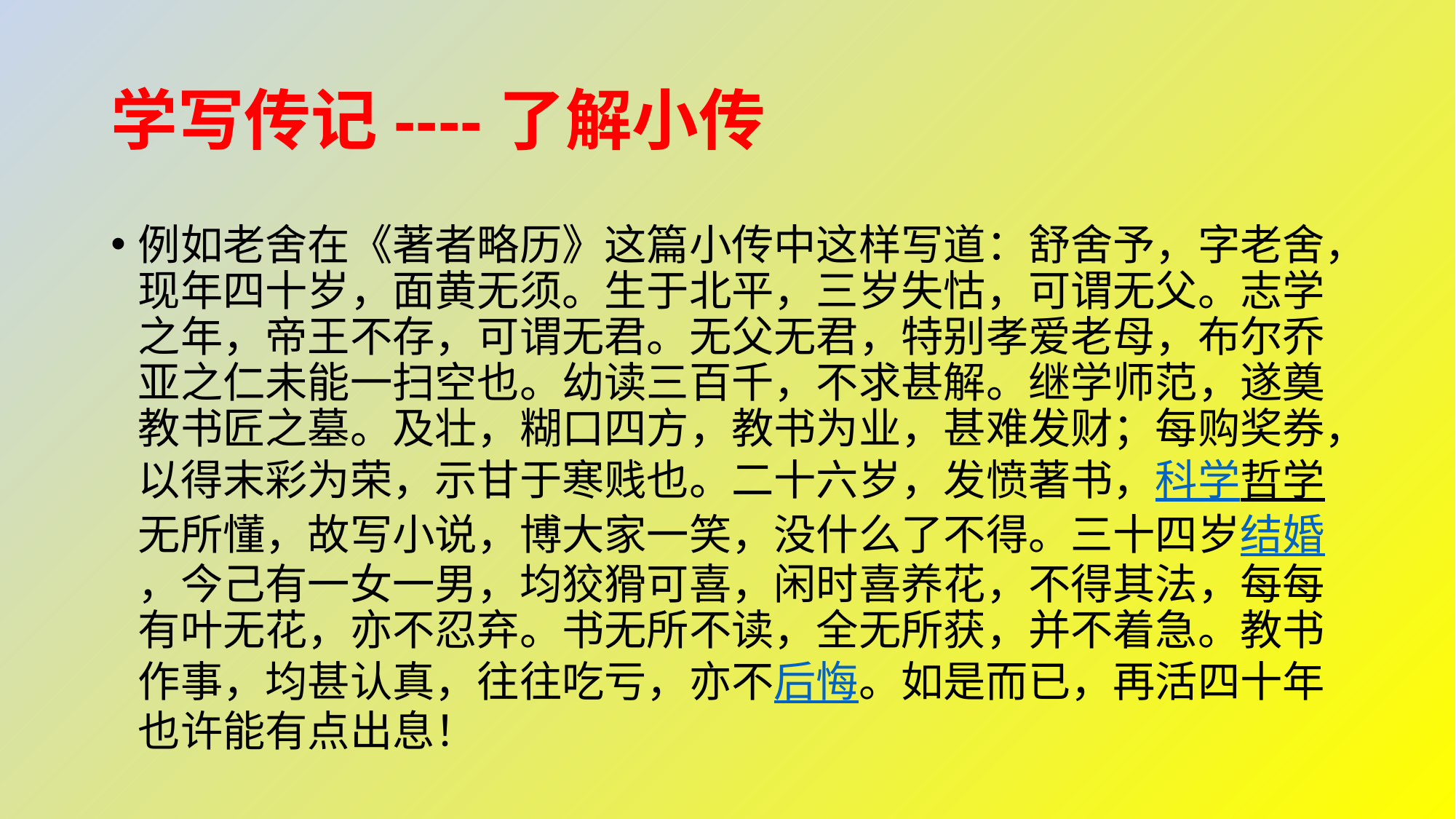

# 学写传记----了解小传
例如老舍在《著者略历》这篇小传中这样写道：舒舍予，字老舍，现年四十岁，面黄无须。生于北平，三岁失怙，可谓无父。志学之年，帝王不存，可谓无君。无父无君，特别孝爱老母，布尔乔亚之仁未能一扫空也。幼读三百千，不求甚解。继学师范，遂奠教书匠之墓。及壮，糊口四方，教书为业，甚难发财；每购奖券，以得末彩为荣，示甘于寒贱也。二十六岁，发愤著书，科学哲学无所懂，故写小说，博大家一笑，没什么了不得。三十四岁结婚，今己有一女一男，均狡猾可喜，闲时喜养花，不得其法，每每有叶无花，亦不忍弃。书无所不读，全无所获，并不着急。教书作事，均甚认真，往往吃亏，亦不后悔。如是而已，再活四十年也许能有点出息！